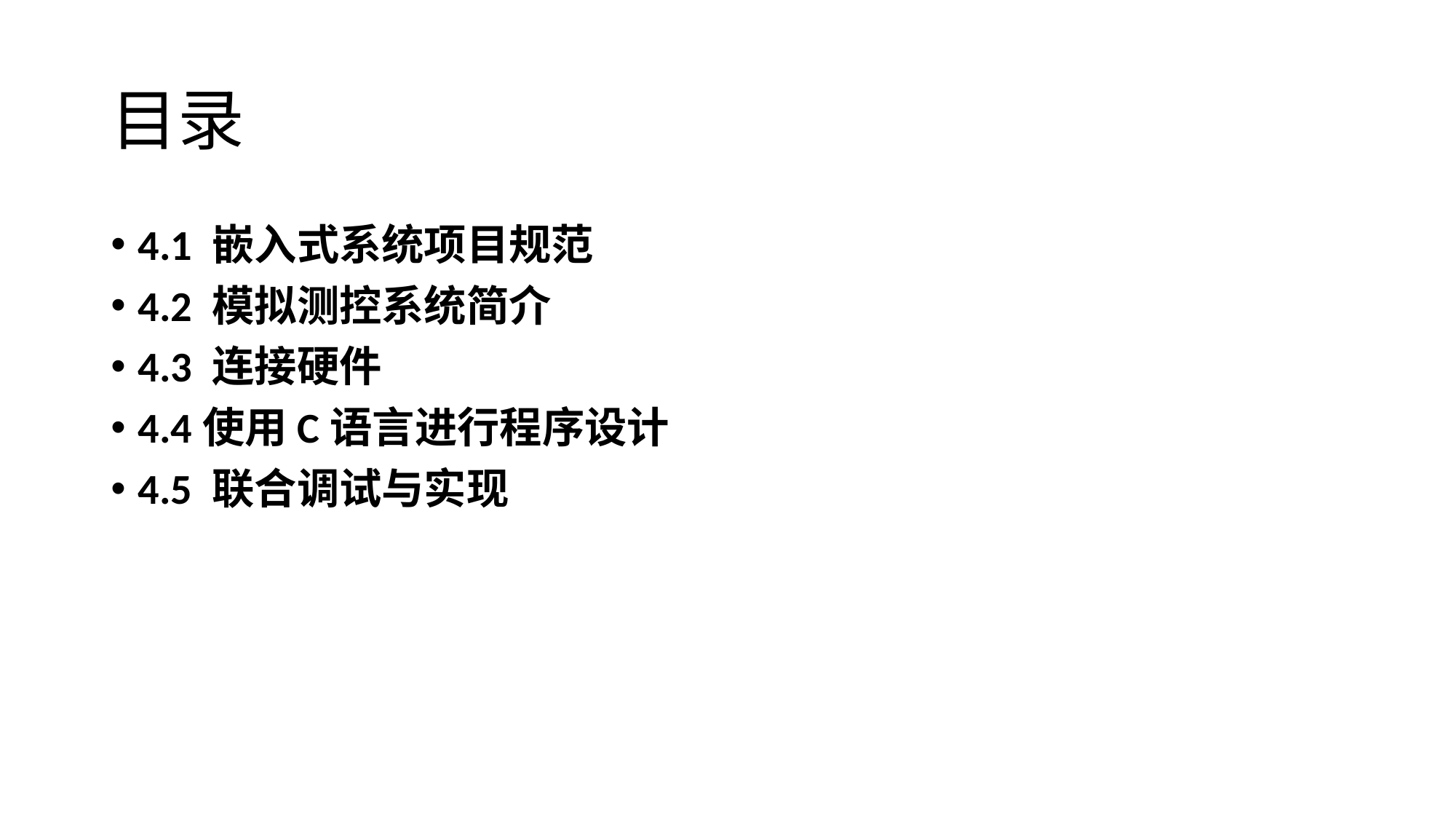

# 目录
4.1 嵌入式系统项目规范
4.2 模拟测控系统简介
4.3 连接硬件
4.4使用C语言进行程序设计
4.5 联合调试与实现